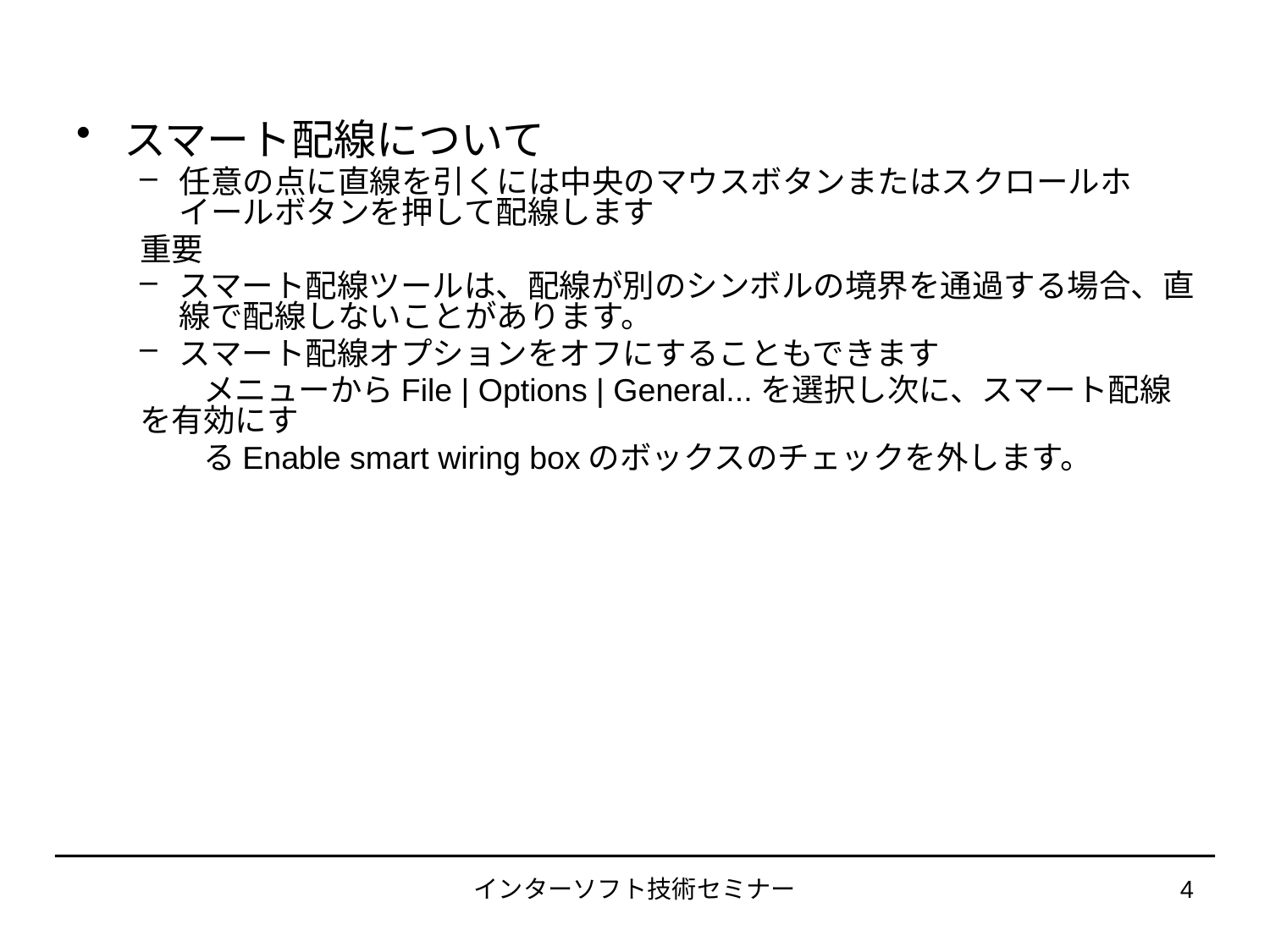

#
スマート配線について
任意の点に直線を引くには中央のマウスボタンまたはスクロールホイールボタンを押して配線します
重要
スマート配線ツールは、配線が別のシンボルの境界を通過する場合、直線で配線しないことがあります。
スマート配線オプションをオフにすることもできます
　　メニューからFile | Options | General...を選択し次に、スマート配線を有効にす
　　るEnable smart wiring boxのボックスのチェックを外します。

インターソフト技術セミナー
4